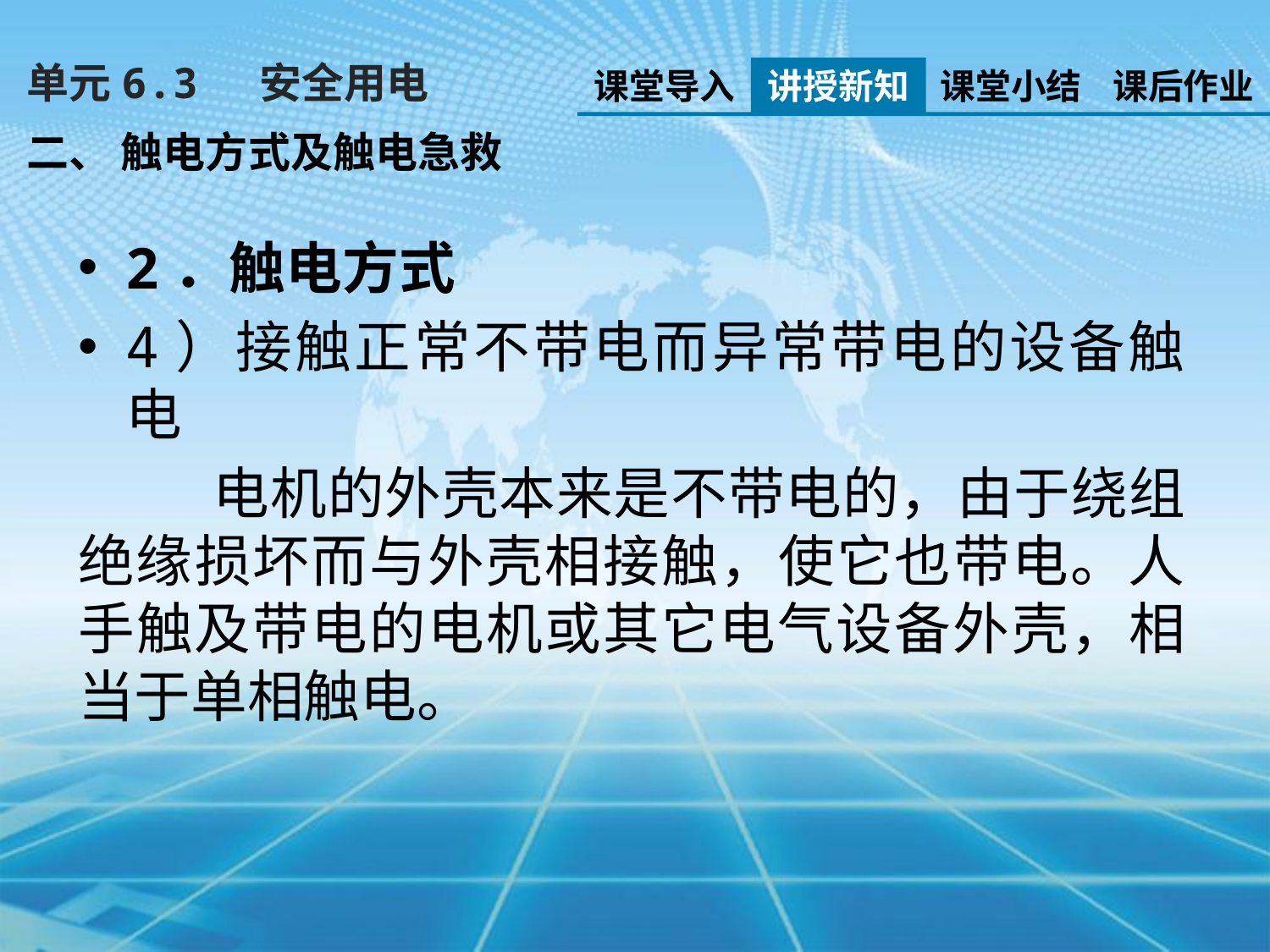

单元6.3　 安全用电
课堂导入
讲授新知
课堂小结
课后作业
二、 触电方式及触电急救

2．触电方式
4）接触正常不带电而异常带电的设备触电
         电机的外壳本来是不带电的，由于绕组绝缘损坏而与外壳相接触，使它也带电。人手触及带电的电机或其它电气设备外壳，相当于单相触电。